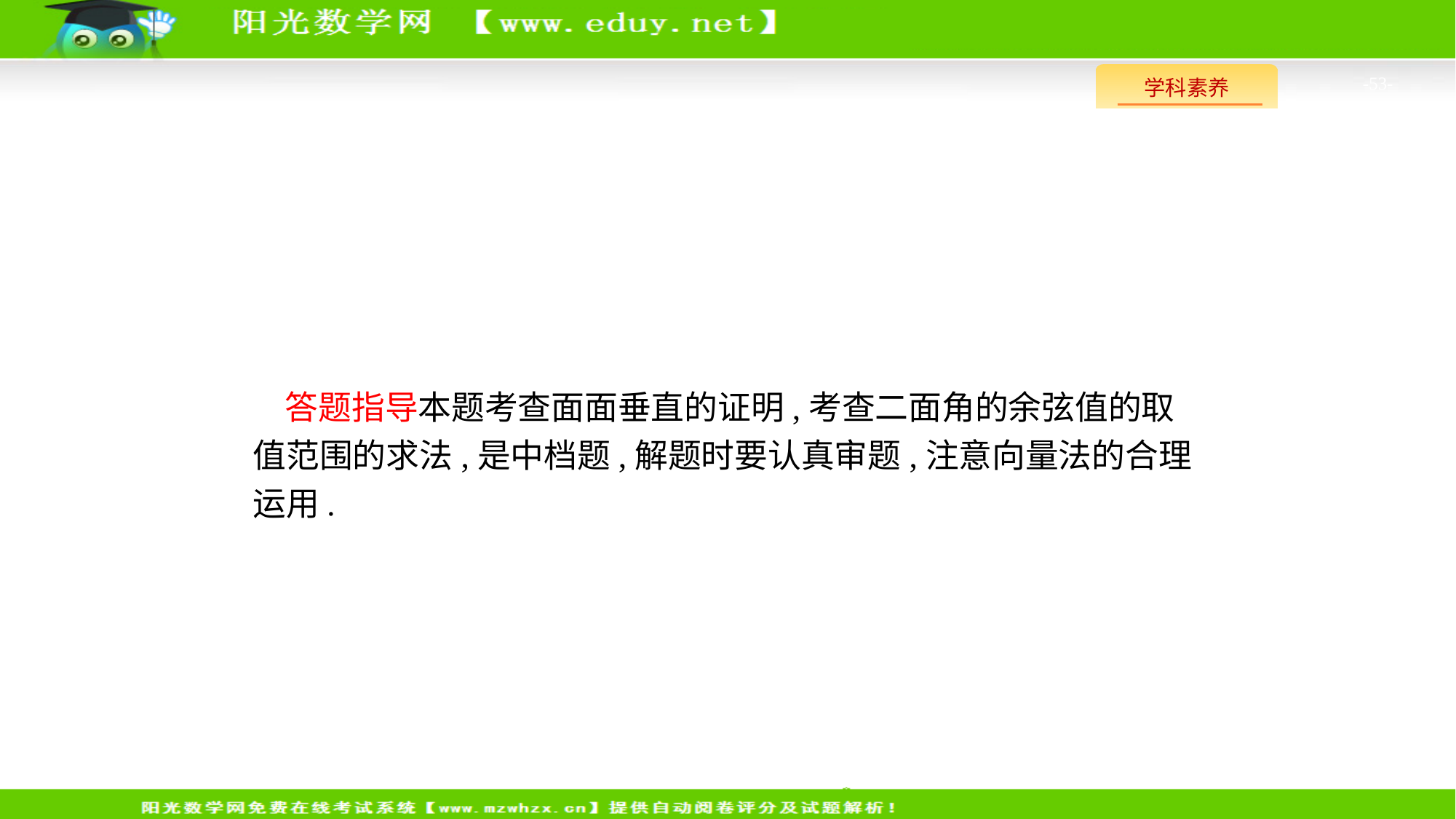

-53-
答题指导本题考查面面垂直的证明,考查二面角的余弦值的取值范围的求法,是中档题,解题时要认真审题,注意向量法的合理运用.